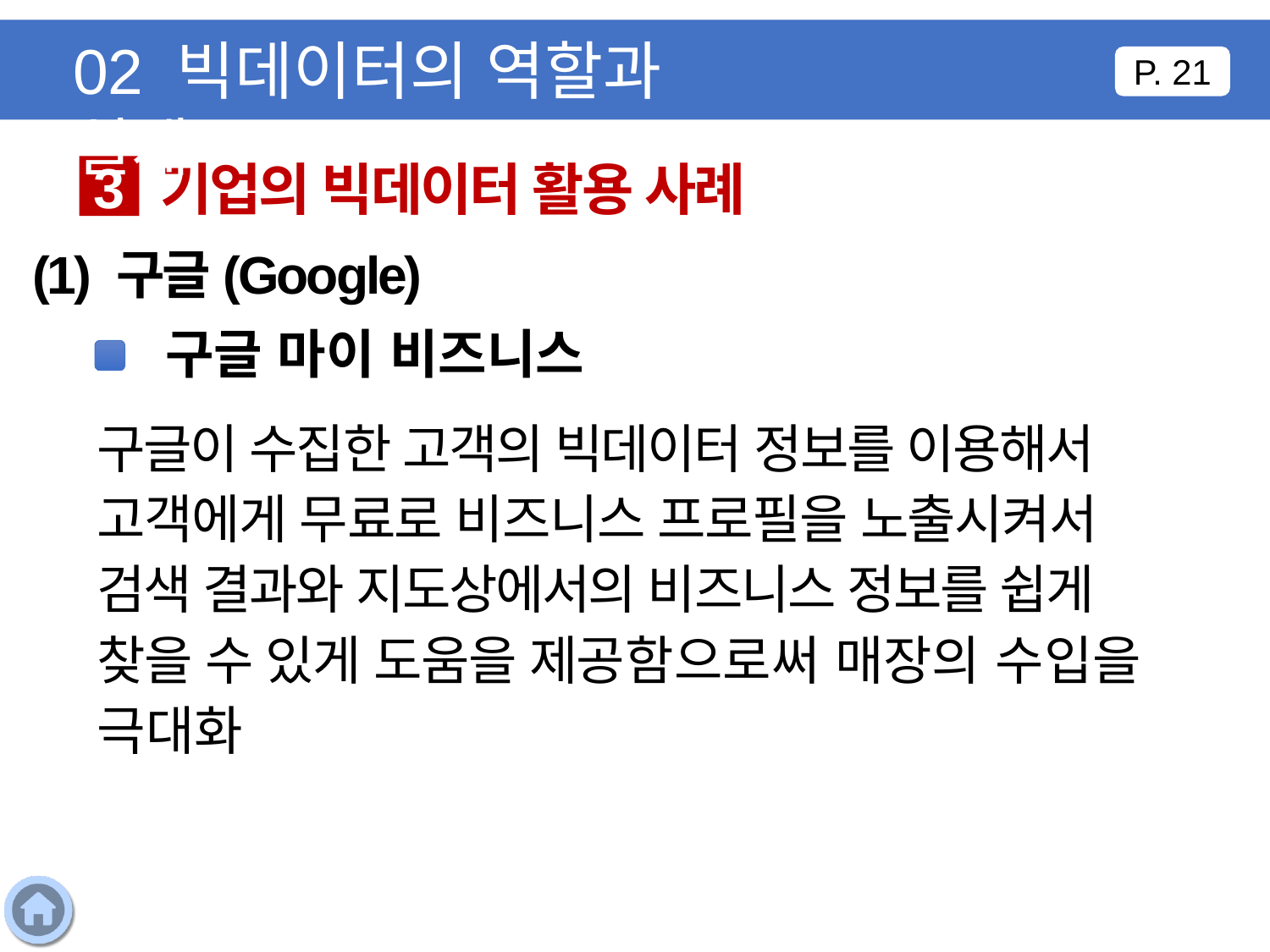

02 빅데이터의 역할과 실제
P. 21
기업의 빅데이터 활용 사례
3
(1) 구글(Google)
구글 마이 비즈니스

구글이 수집한 고객의 빅데이터 정보를 이용해서 고객에게 무료로 비즈니스 프로필을 노출시켜서 검색 결과와 지도상에서의 비즈니스 정보를 쉽게 찾을 수 있게 도움을 제공함으로써 매장의 수입을 극대화